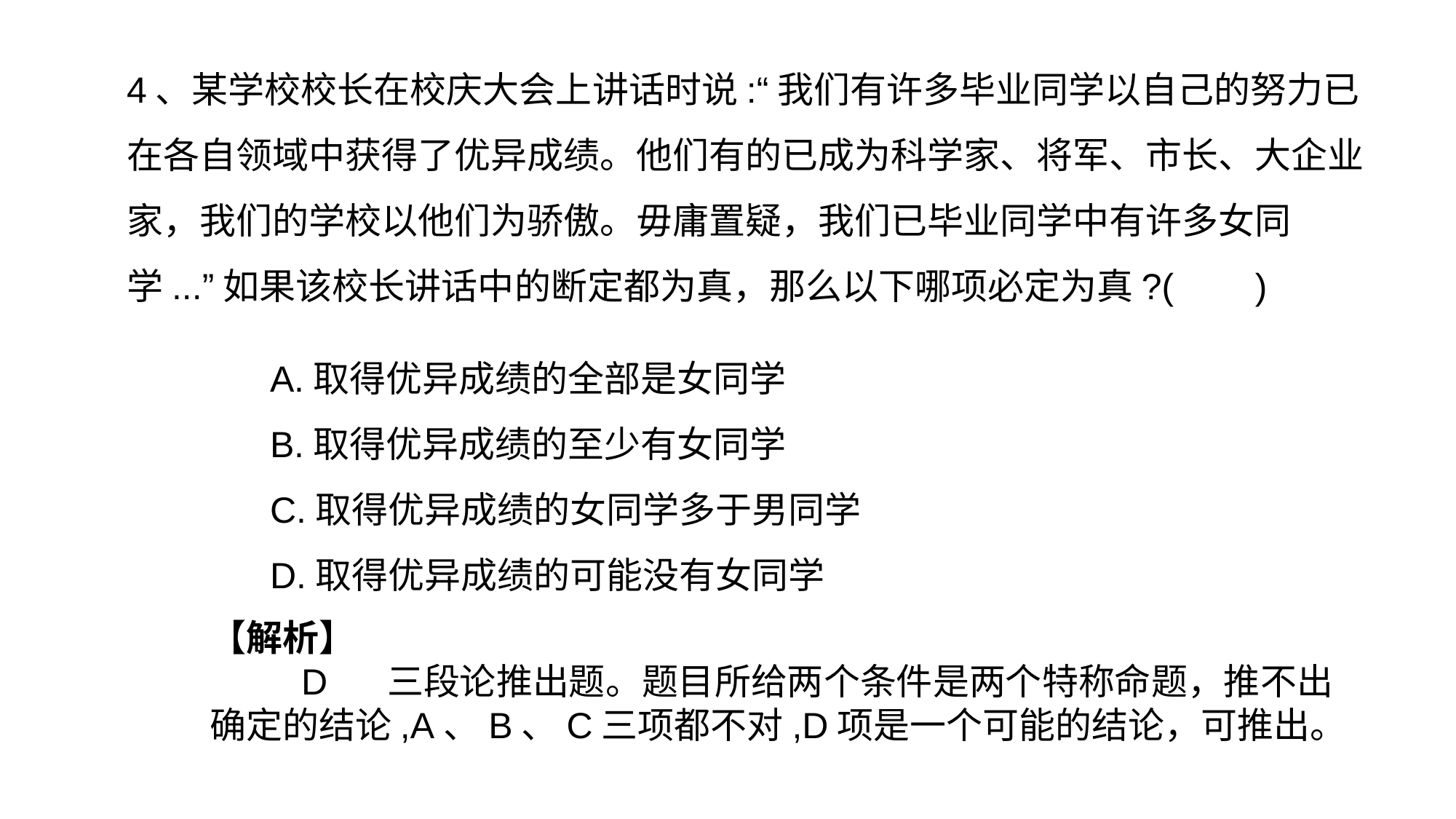

4、某学校校长在校庆大会上讲话时说:“我们有许多毕业同学以自己的努力已在各自领域中获得了优异成绩。他们有的已成为科学家、将军、市长、大企业家，我们的学校以他们为骄傲。毋庸置疑，我们已毕业同学中有许多女同学...”如果该校长讲话中的断定都为真，那么以下哪项必定为真?(        )
A.取得优异成绩的全部是女同学
B.取得优异成绩的至少有女同学
C.取得优异成绩的女同学多于男同学
D.取得优异成绩的可能没有女同学
【解析】
         D     三段论推出题。题目所给两个条件是两个特称命题，推不出确定的结论,A、B、C三项都不对,D项是一个可能的结论，可推出。